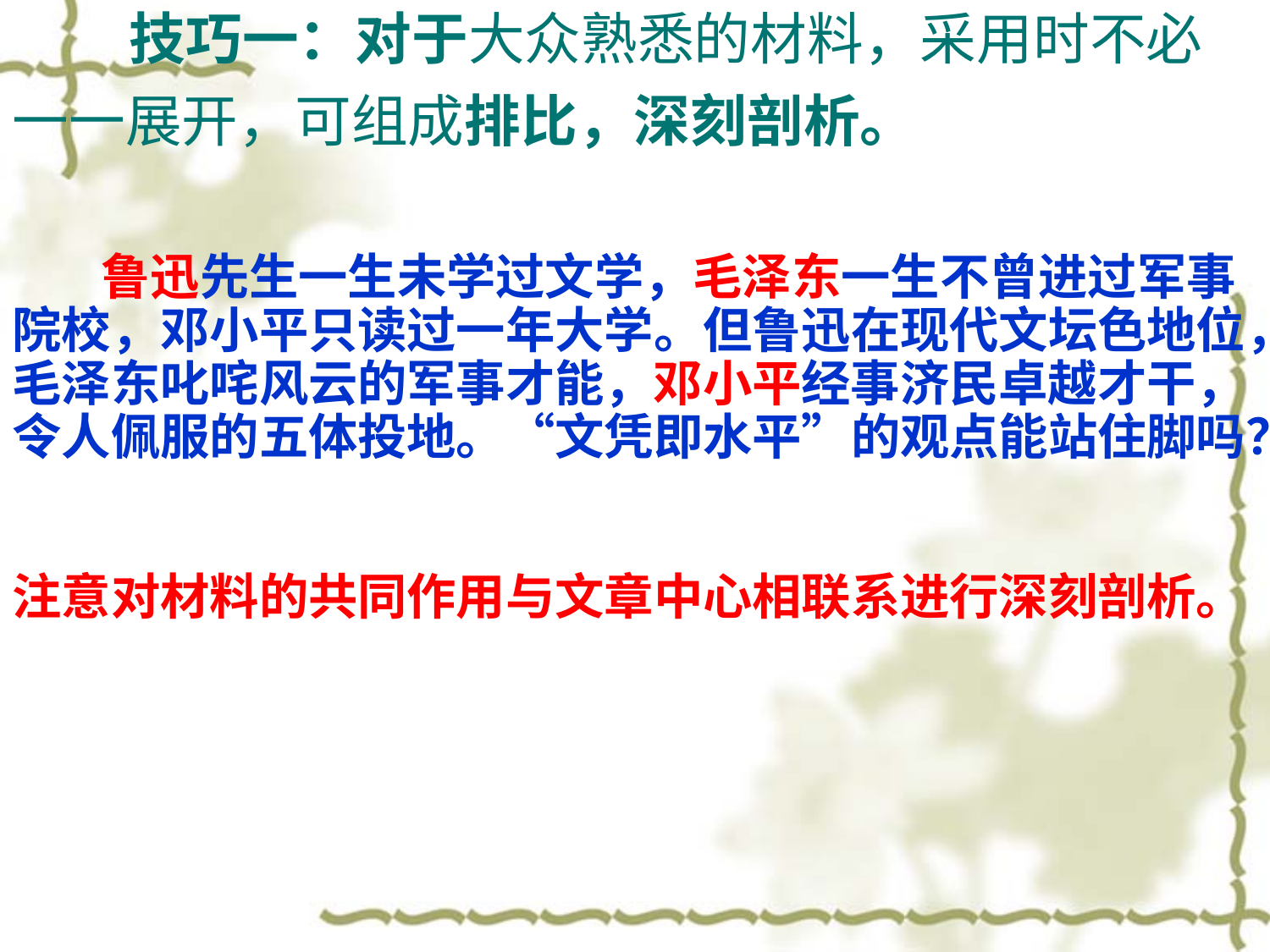

技巧一：对于大众熟悉的材料，采用时不必一一展开，可组成排比，深刻剖析。
       鲁迅先生一生未学过文学，毛泽东一生不曾进过军事院校，邓小平只读过一年大学。但鲁迅在现代文坛色地位，毛泽东叱咤风云的军事才能，邓小平经事济民卓越才干，令人佩服的五体投地。“文凭即水平”的观点能站住脚吗？
注意对材料的共同作用与文章中心相联系进行深刻剖析。